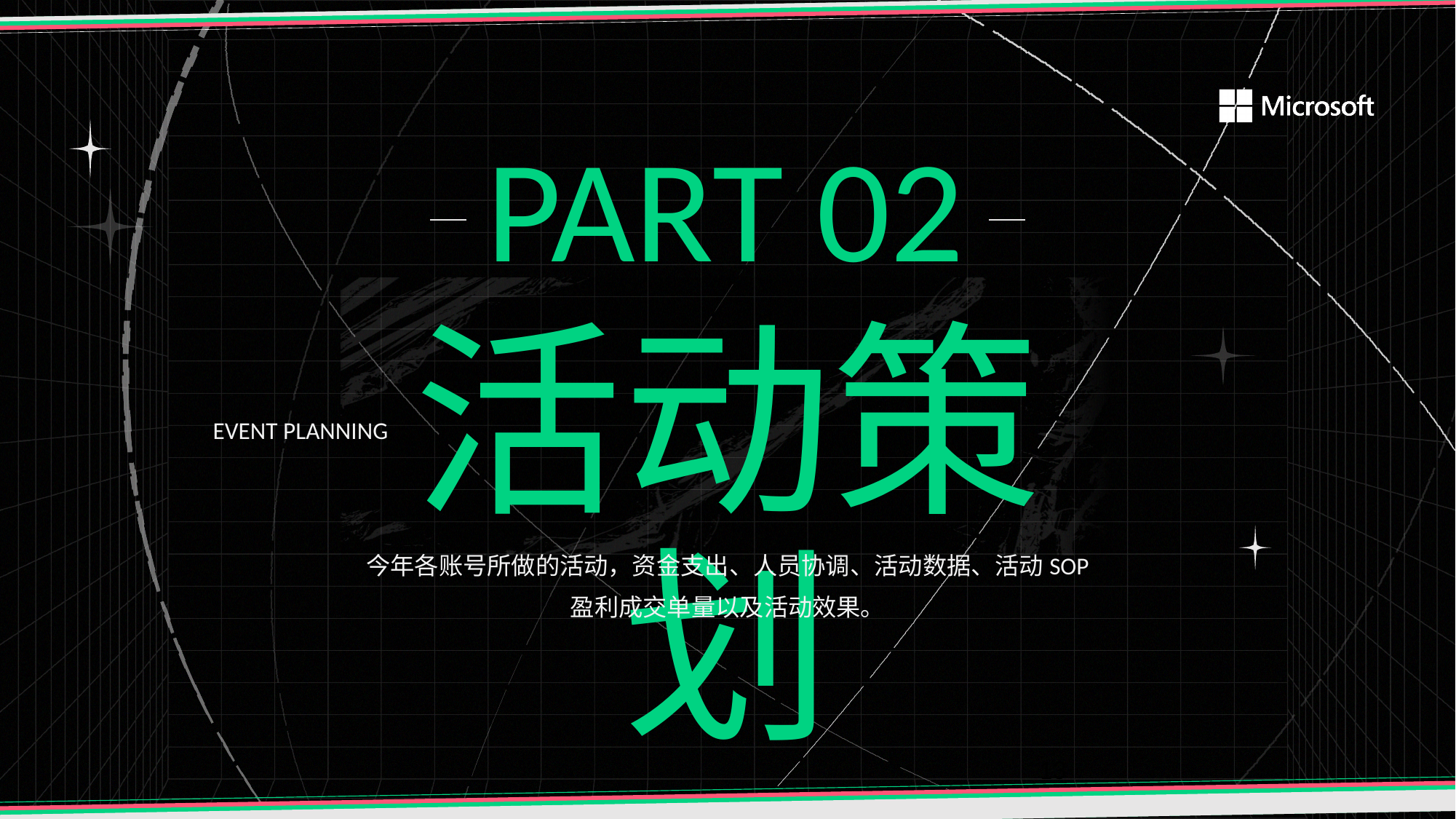

PART 02
活动策划
EVENT PLANNING
今年各账号所做的活动，资金支出、人员协调、活动数据、活动SOP
盈利成交单量以及活动效果。
13